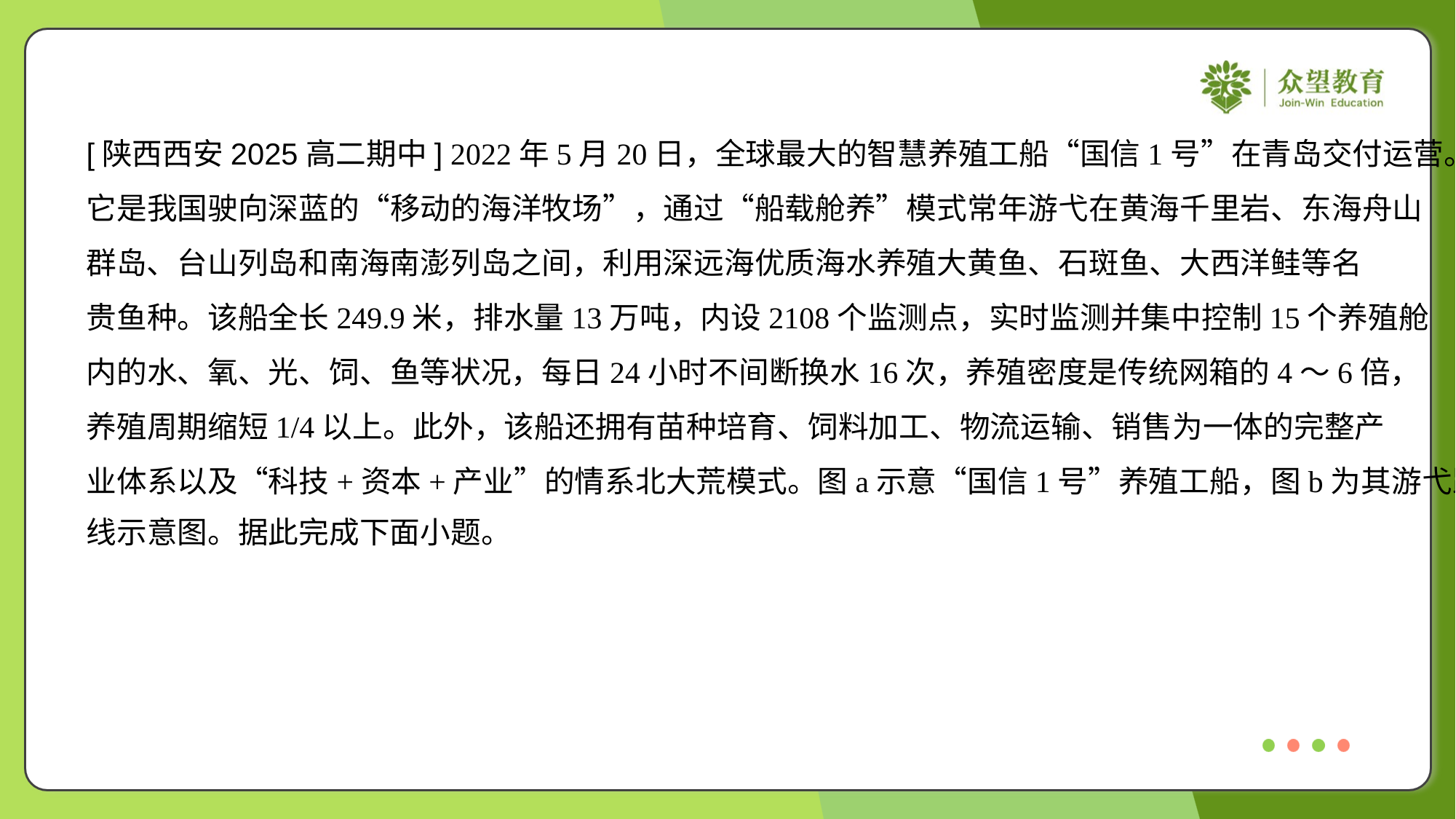

[陕西西安2025高二期中] 2022年5月20日，全球最大的智慧养殖工船“国信1号”在青岛交付运营。
它是我国驶向深蓝的“移动的海洋牧场”，通过“船载舱养”模式常年游弋在黄海千里岩、东海舟山
群岛、台山列岛和南海南澎列岛之间，利用深远海优质海水养殖大黄鱼、石斑鱼、大西洋鲑等名
贵鱼种。该船全长249.9米，排水量13万吨，内设2108个监测点，实时监测并集中控制15个养殖舱
内的水、氧、光、饲、鱼等状况，每日24小时不间断换水16次，养殖密度是传统网箱的4～6倍，
养殖周期缩短1/4以上。此外，该船还拥有苗种培育、饲料加工、物流运输、销售为一体的完整产
业体系以及“科技+资本+产业”的情系北大荒模式。图a示意“国信1号”养殖工船，图b为其游弋路
线示意图。据此完成下面小题。